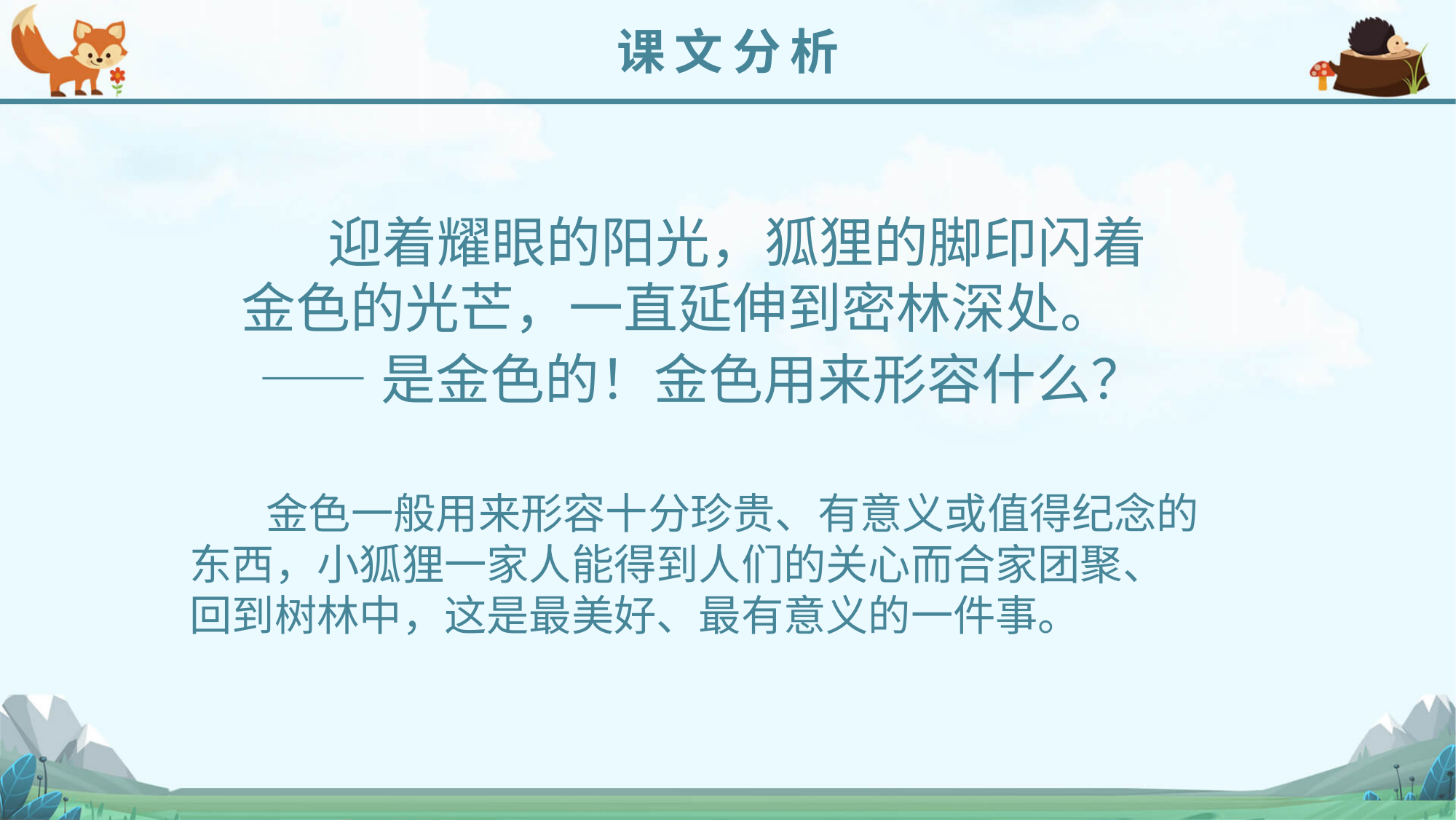

课文分析

      迎着耀眼的阳光，狐狸的脚印闪着金色的光芒，一直延伸到密林深处。
——是金色的！金色用来形容什么？
       金色一般用来形容十分珍贵、有意义或值得纪念的东西，小狐狸一家人能得到人们的关心而合家团聚、回到树林中，这是最美好、最有意义的一件事。